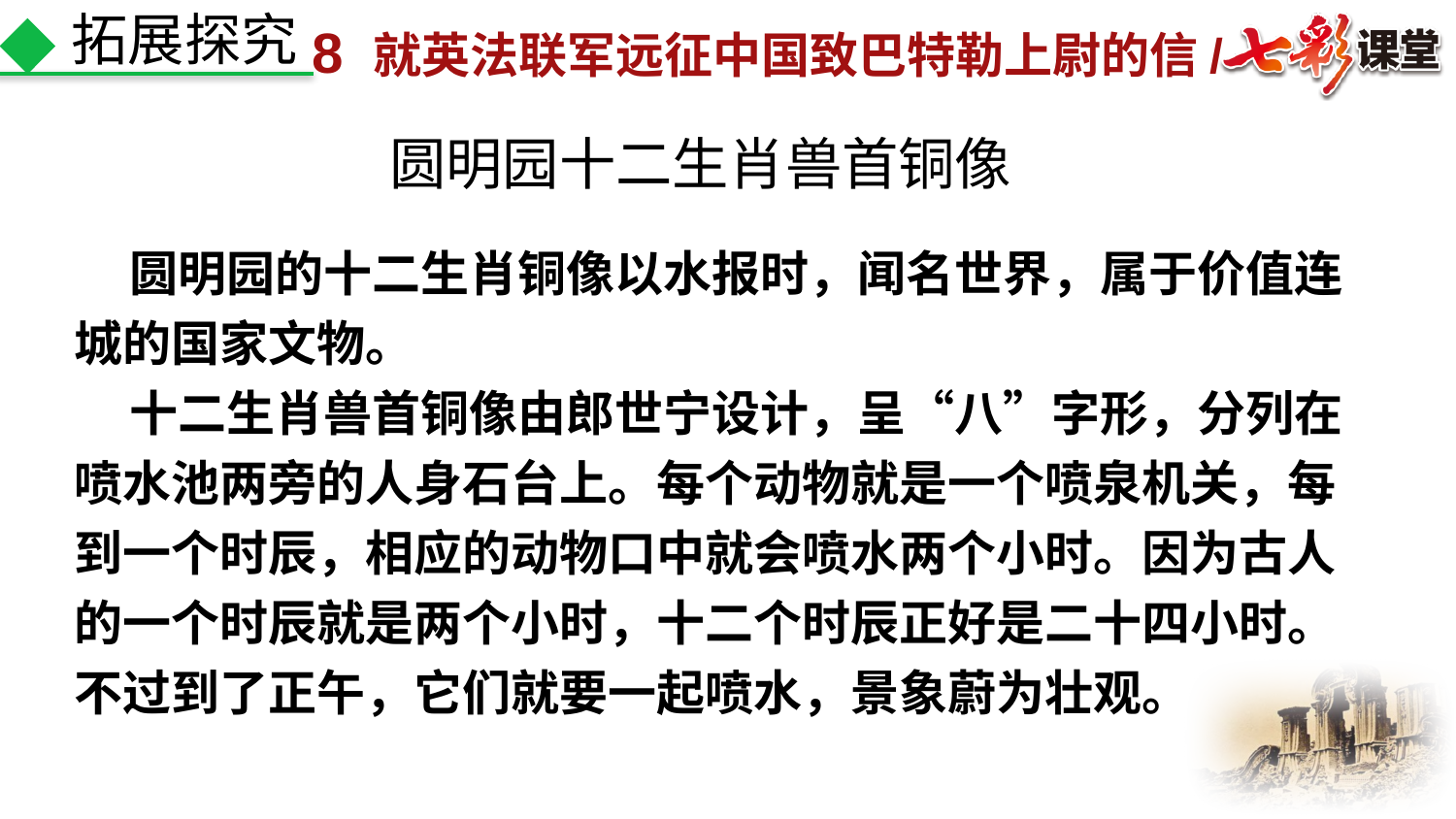

拓展探究

圆明园十二生肖兽首铜像
    圆明园的十二生肖铜像以水报时，闻名世界，属于价值连城的国家文物。
    十二生肖兽首铜像由郎世宁设计，呈“八”字形，分列在喷水池两旁的人身石台上。每个动物就是一个喷泉机关，每到一个时辰，相应的动物口中就会喷水两个小时。因为古人的一个时辰就是两个小时，十二个时辰正好是二十四小时。不过到了正午，它们就要一起喷水，景象蔚为壮观。